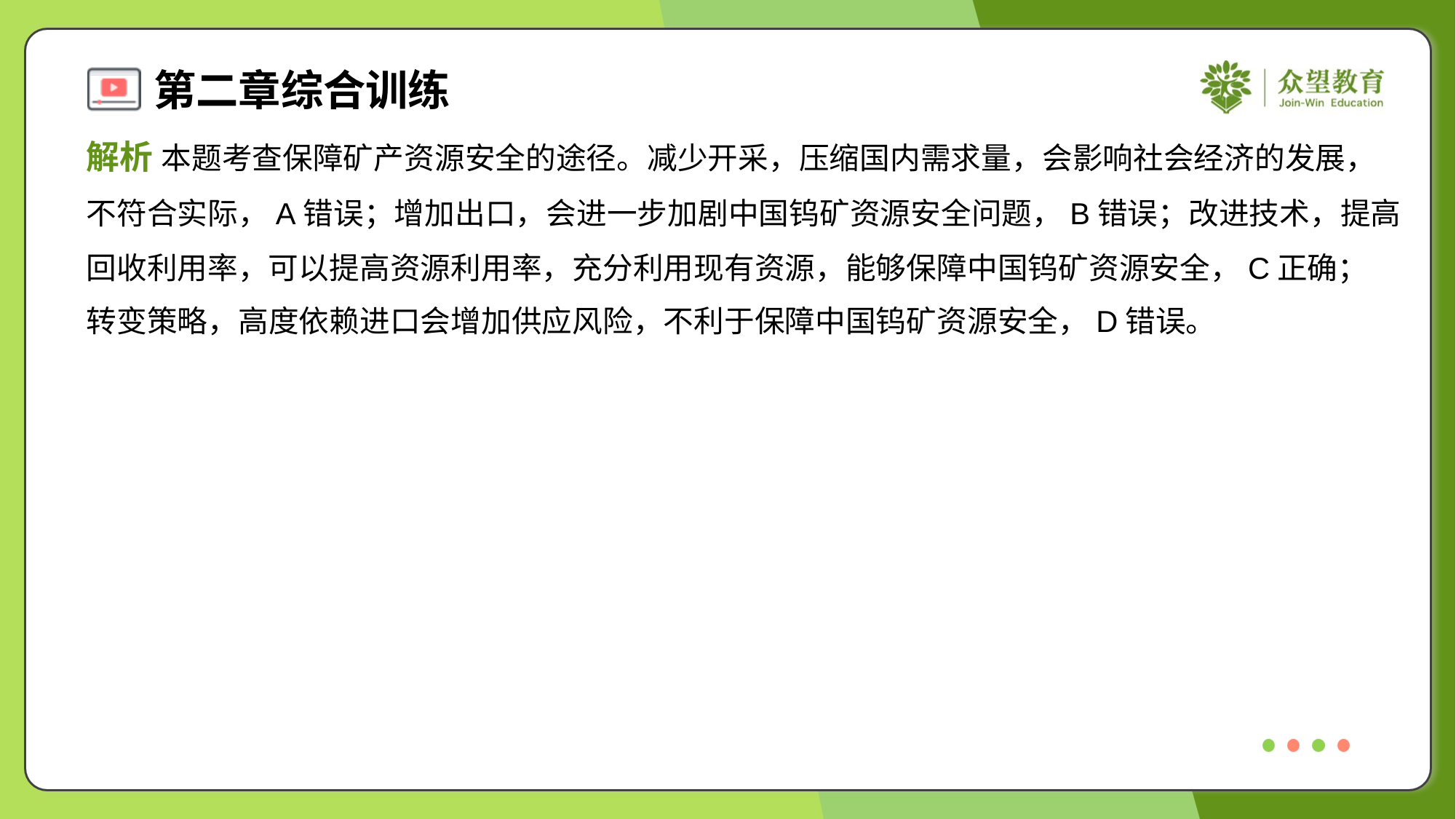

解析 本题考查保障矿产资源安全的途径。减少开采，压缩国内需求量，会影响社会经济的发展，
不符合实际，A错误；增加出口，会进一步加剧中国钨矿资源安全问题，B错误；改进技术，提高
回收利用率，可以提高资源利用率，充分利用现有资源，能够保障中国钨矿资源安全，C正确；
转变策略，高度依赖进口会增加供应风险，不利于保障中国钨矿资源安全，D错误。